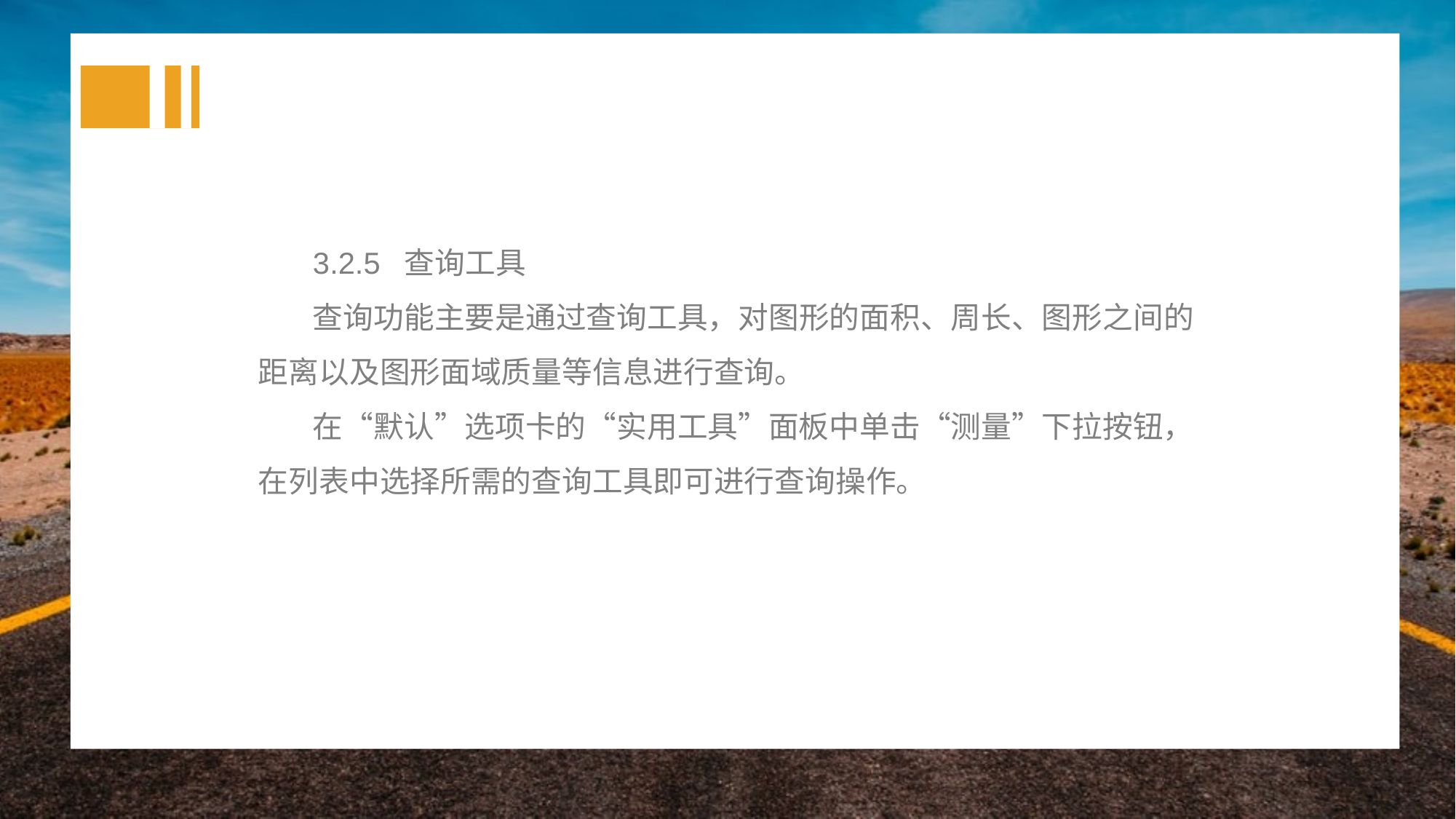

3.2.5  查询工具
查询功能主要是通过查询工具，对图形的面积、周长、图形之间的距离以及图形面域质量等信息进行查询。
在“默认”选项卡的“实用工具”面板中单击“测量”下拉按钮，在列表中选择所需的查询工具即可进行查询操作。